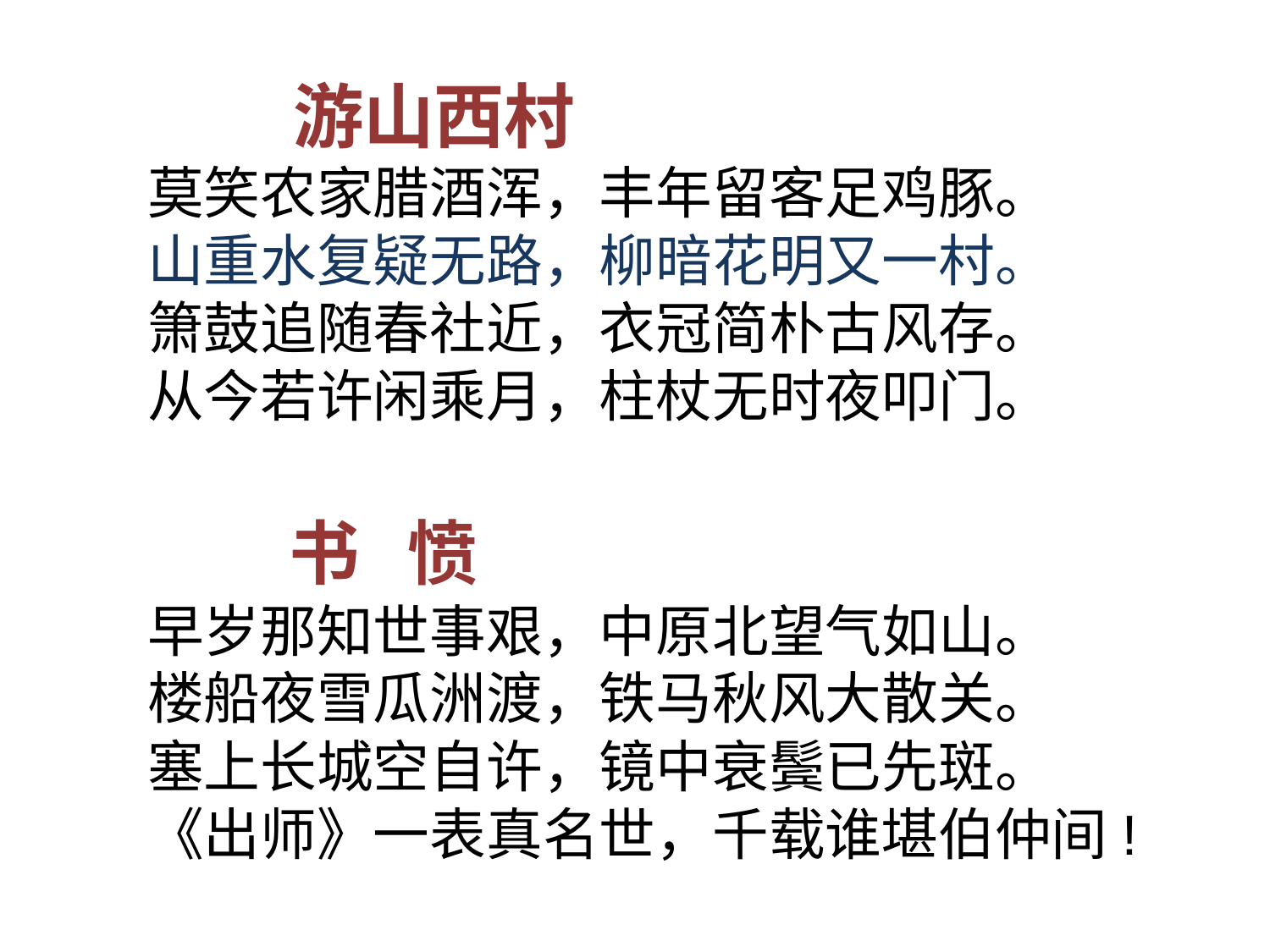

游山西村
莫笑农家腊酒浑，丰年留客足鸡豚。
山重水复疑无路，柳暗花明又一村。
箫鼓追随春社近，衣冠简朴古风存。
从今若许闲乘月，柱杖无时夜叩门。
       书   愤
早岁那知世事艰，中原北望气如山。
楼船夜雪瓜洲渡，铁马秋风大散关。
塞上长城空自许，镜中衰鬓已先斑。
《出师》一表真名世，千载谁堪伯仲间!